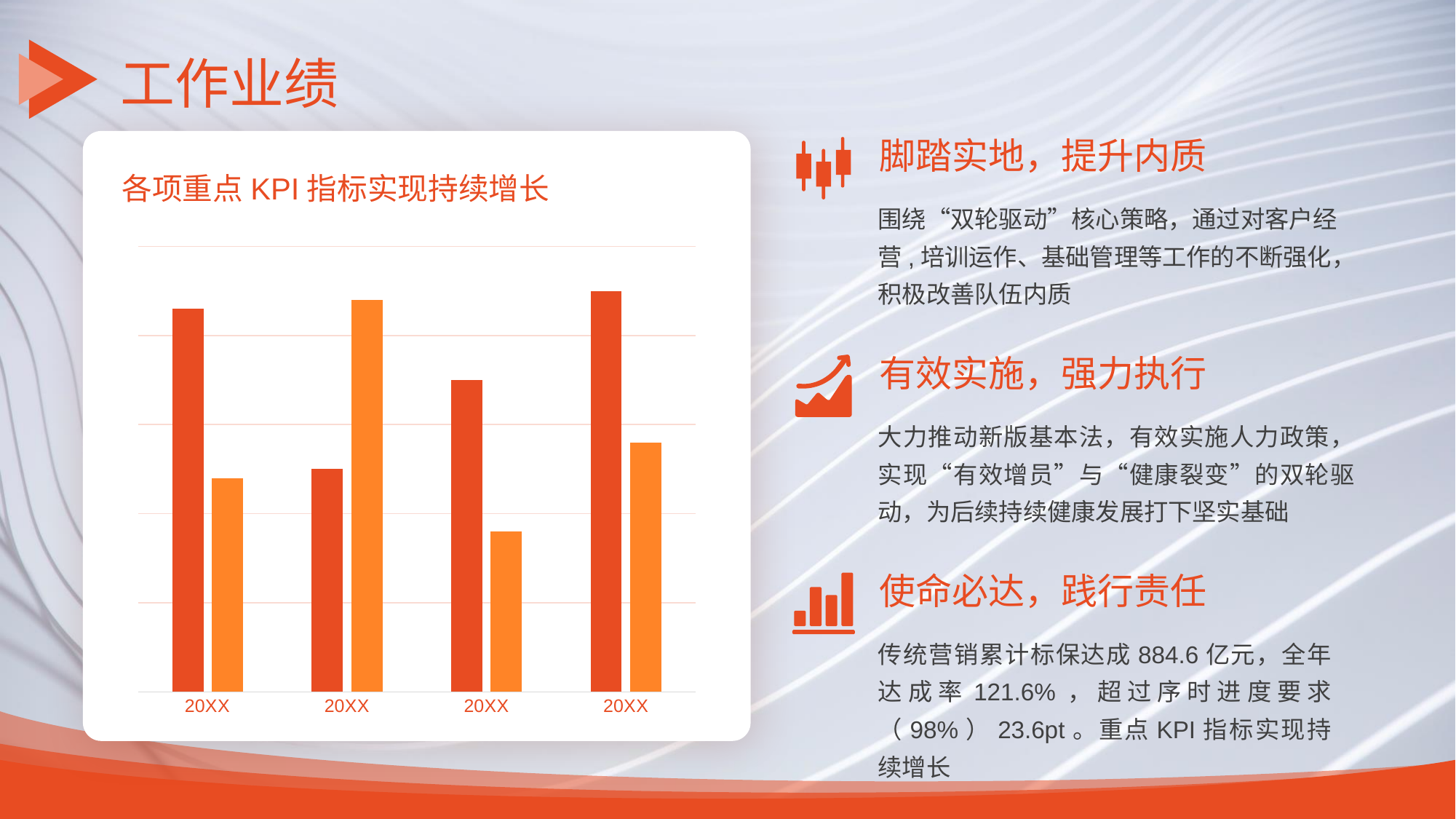

工作业绩

各项重点KPI指标实现持续增长

### Chart

| Category | 保费 | 人力 |
|---|---|---|
| 20XX | 4.3 | 2.4 |
| 20XX | 2.5 | 4.4 |
| 20XX | 3.5 | 1.8 |
| 20XX | 4.5 | 2.8 |
脚踏实地，提升内质

围绕“双轮驱动”核心策略，通过对客户经营,培训运作、基础管理等工作的不断强化，积极改善队伍内质
有效实施，强力执行

大力推动新版基本法，有效实施人力政策，实现“有效增员”与“健康裂变”的双轮驱动，为后续持续健康发展打下坚实基础
使命必达，践行责任

传统营销累计标保达成884.6亿元，全年达成率121.6%，超过序时进度要求（98%）23.6pt。重点KPI指标实现持续增长